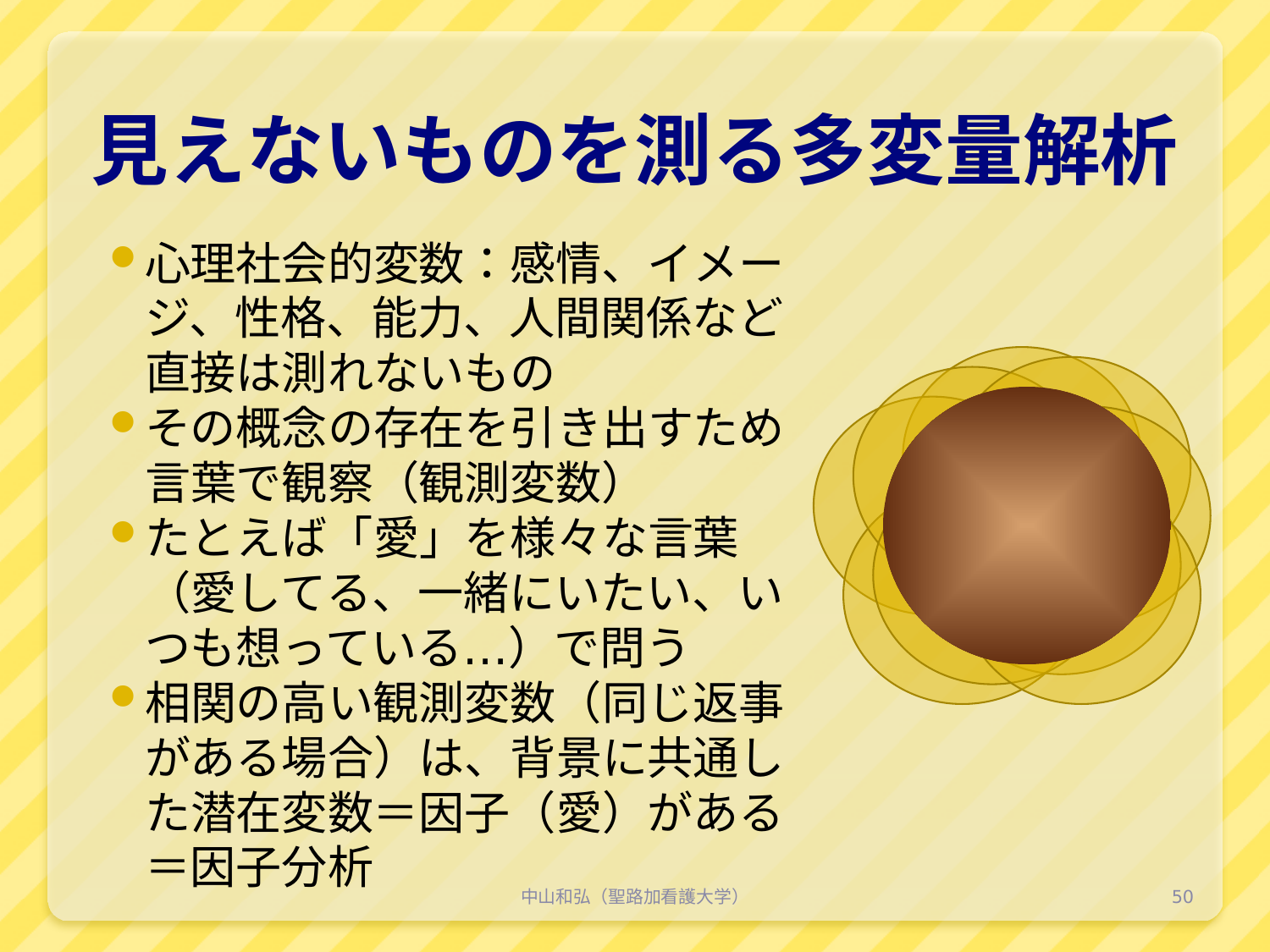

# 見えないものを測る多変量解析
心理社会的変数：感情、イメージ、性格、能力、人間関係など直接は測れないもの
その概念の存在を引き出すため言葉で観察（観測変数）
たとえば「愛」を様々な言葉（愛してる、一緒にいたい、いつも想っている…）で問う
相関の高い観測変数（同じ返事がある場合）は、背景に共通した潜在変数＝因子（愛）がある＝因子分析

中山和弘（聖路加看護大学）
50